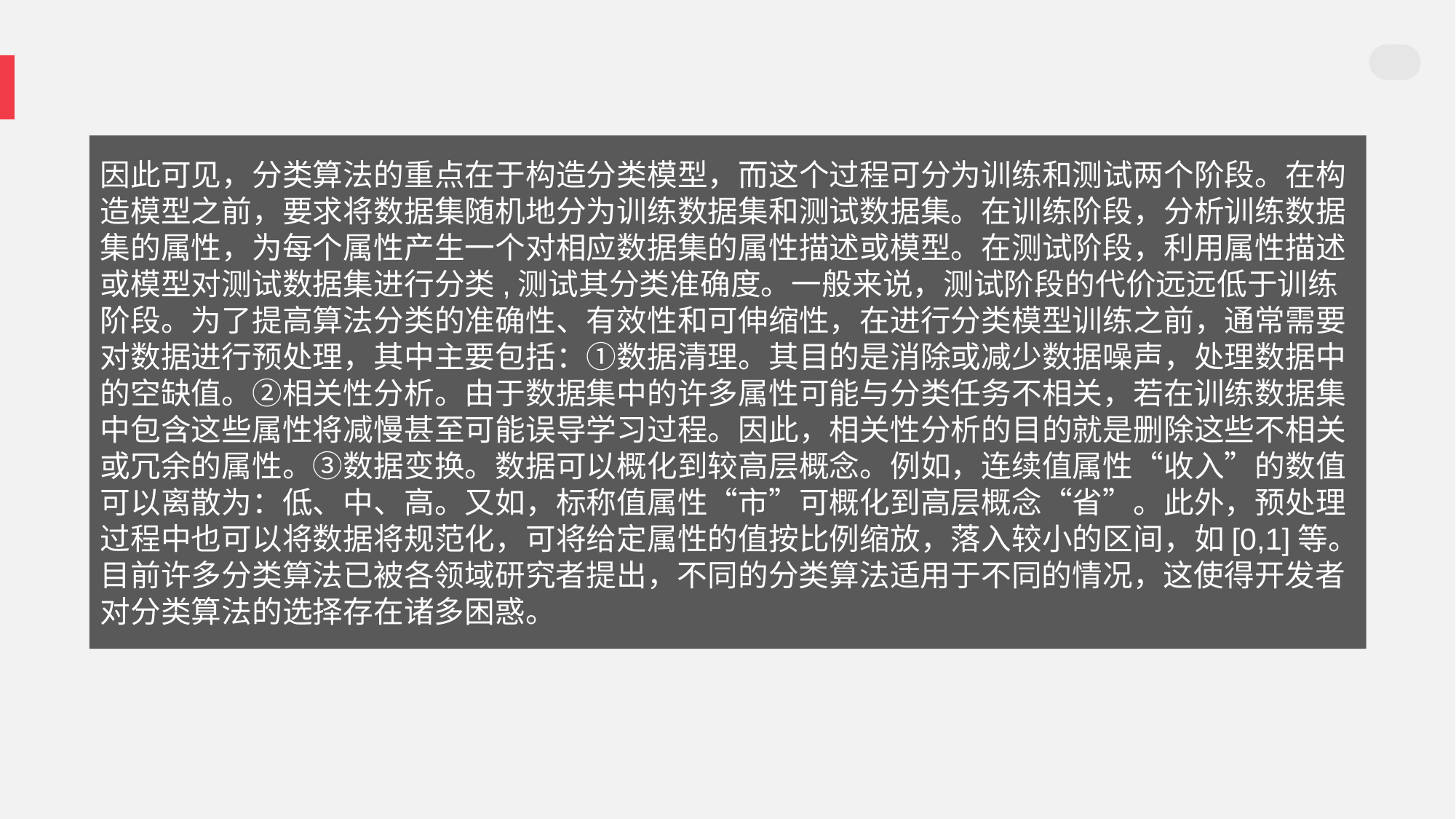

因此可见，分类算法的重点在于构造分类模型，而这个过程可分为训练和测试两个阶段。在构造模型之前，要求将数据集随机地分为训练数据集和测试数据集。在训练阶段，分析训练数据集的属性，为每个属性产生一个对相应数据集的属性描述或模型。在测试阶段，利用属性描述或模型对测试数据集进行分类,测试其分类准确度。一般来说，测试阶段的代价远远低于训练阶段。为了提高算法分类的准确性、有效性和可伸缩性，在进行分类模型训练之前，通常需要对数据进行预处理，其中主要包括：①数据清理。其目的是消除或减少数据噪声，处理数据中的空缺值。②相关性分析。由于数据集中的许多属性可能与分类任务不相关，若在训练数据集中包含这些属性将减慢甚至可能误导学习过程。因此，相关性分析的目的就是删除这些不相关或冗余的属性。③数据变换。数据可以概化到较高层概念。例如，连续值属性“收入”的数值可以离散为：低、中、高。又如，标称值属性“市”可概化到高层概念“省”。此外，预处理过程中也可以将数据将规范化，可将给定属性的值按比例缩放，落入较小的区间，如[0,1]等。
目前许多分类算法已被各领域研究者提出，不同的分类算法适用于不同的情况，这使得开发者对分类算法的选择存在诸多困惑。